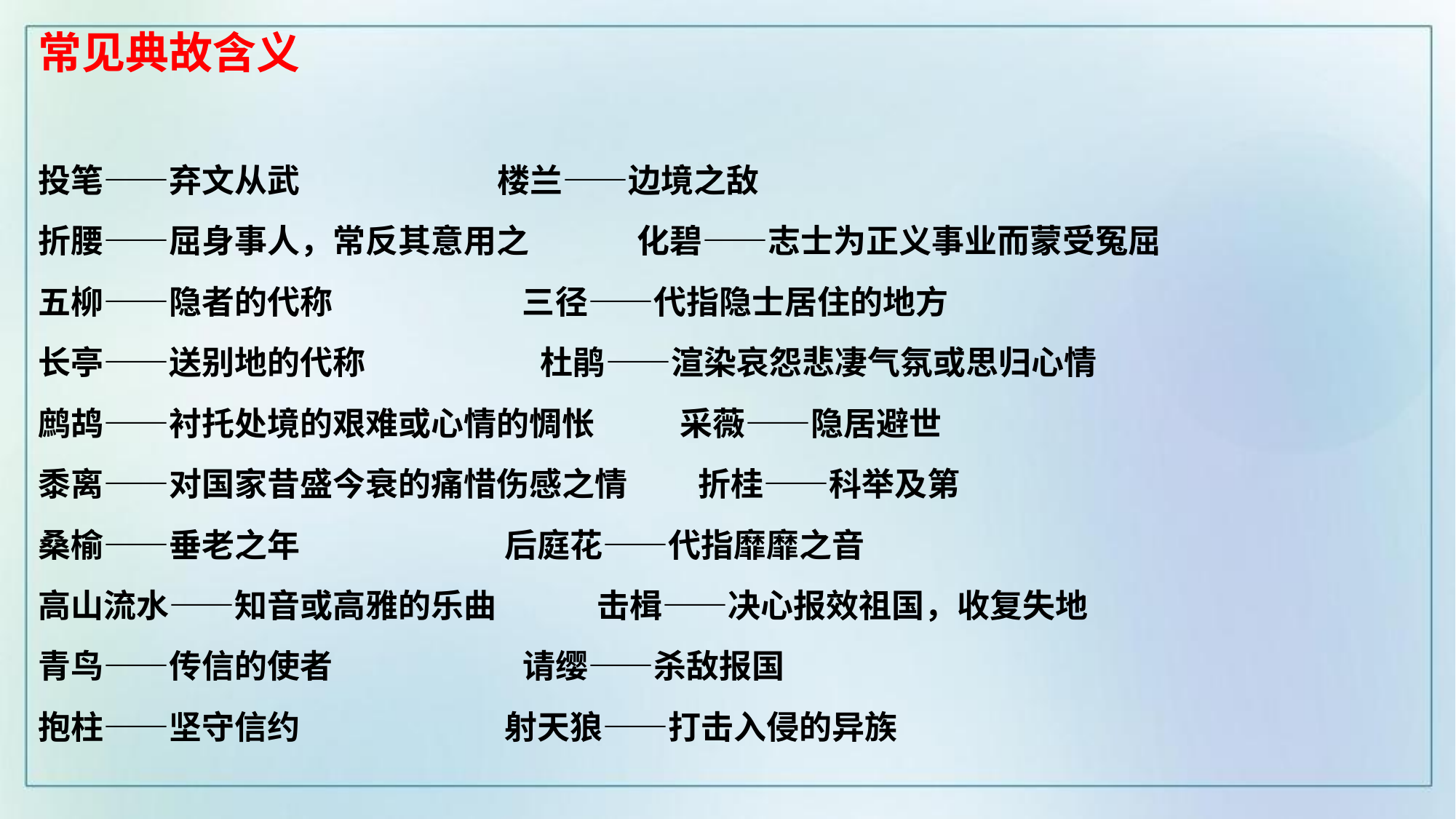

常见典故含义

投笔——弃文从武　                      楼兰——边境之敌
折腰——屈身事人，常反其意用之　          化碧——志士为正义事业而蒙受冤屈
五柳——隐者的代称　                     三径——代指隐士居住的地方
长亭——送别地的代称　                   杜鹃——渲染哀怨悲凄气氛或思归心情
鹧鸪——衬托处境的艰难或心情的惆怅　       采薇——隐居避世
黍离——对国家昔盛今衰的痛惜伤感之情　     折桂——科举及第
桑榆——垂老之年　                       后庭花——代指靡靡之音
高山流水——知音或高雅的乐曲　         击楫——决心报效祖国，收复失地
青鸟——传信的使者　                     请缨——杀敌报国
抱柱——坚守信约　                       射天狼——打击入侵的异族